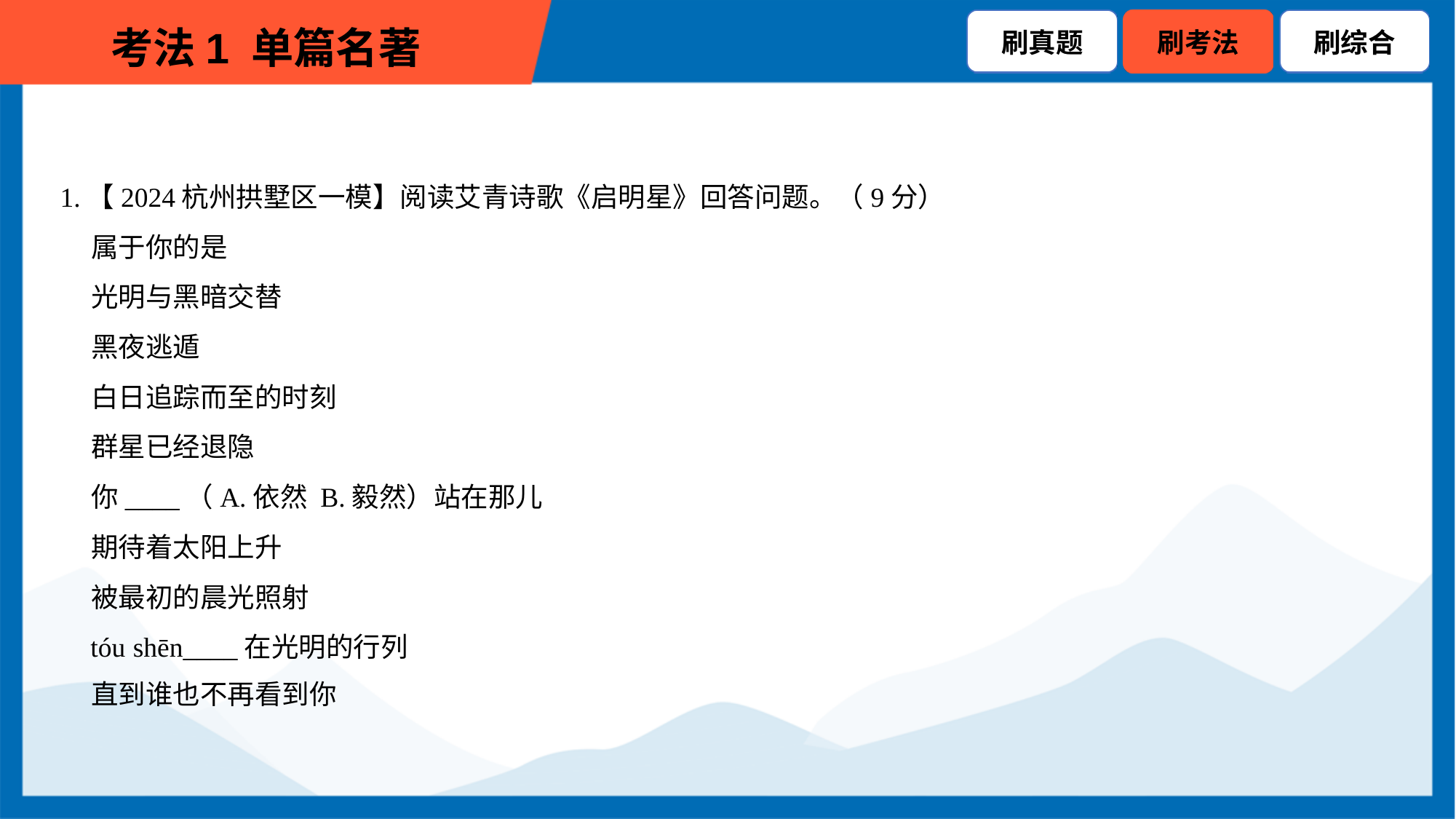

1.【2024杭州拱墅区一模】阅读艾青诗歌《启明星》回答问题。（9分）
    属于你的是
    光明与黑暗交替
    黑夜逃遁
    白日追踪而至的时刻
    群星已经退隐
    你____（A.依然 B.毅然）站在那儿
    期待着太阳上升
    被最初的晨光照射
    tóu shēn____在光明的行列
    直到谁也不再看到你